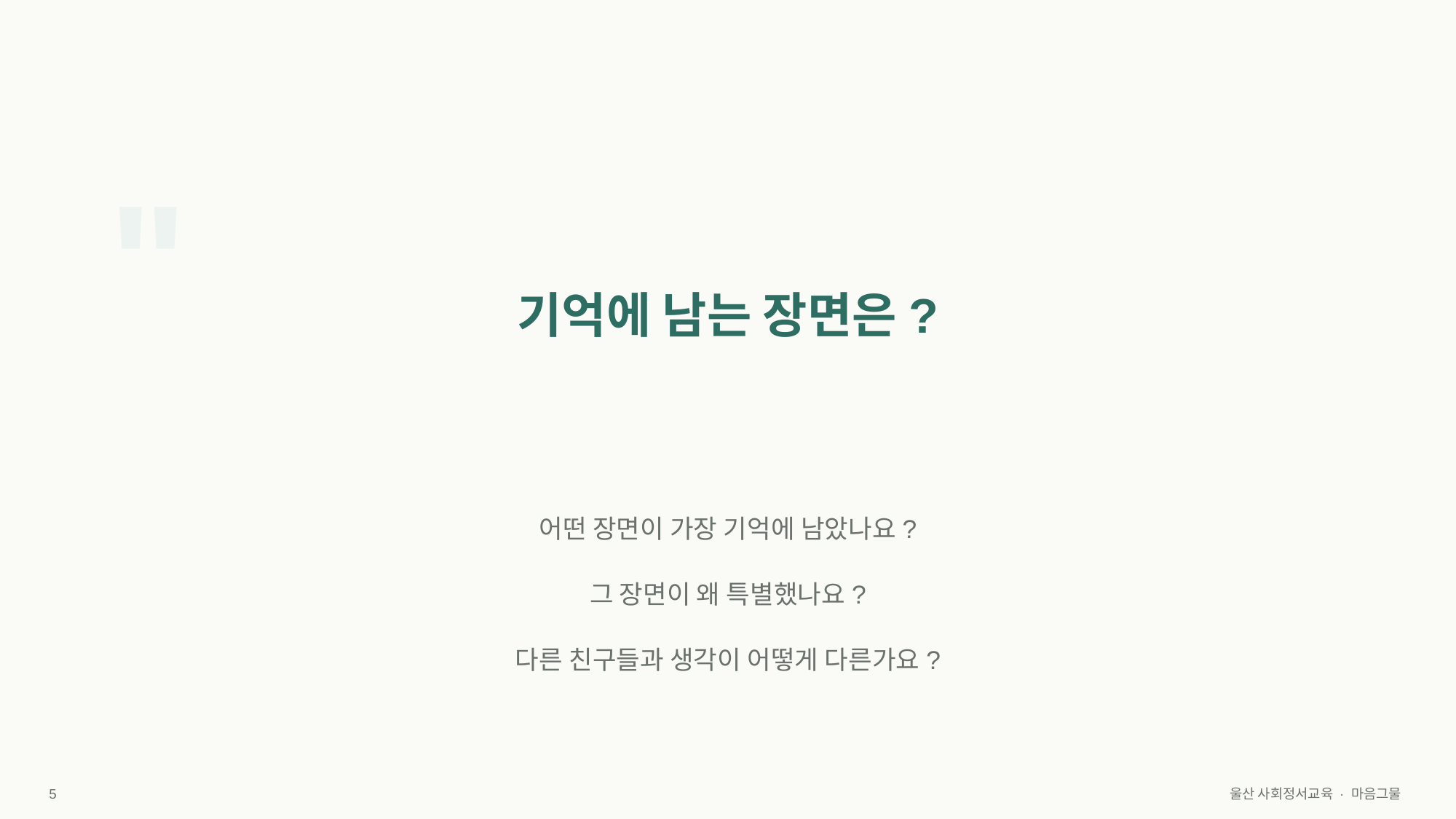

"
기억에 남는 장면은?
어떤 장면이 가장 기억에 남았나요?
그 장면이 왜 특별했나요?
다른 친구들과 생각이 어떻게 다른가요?
5
울산 사회정서교육 · 마음그물